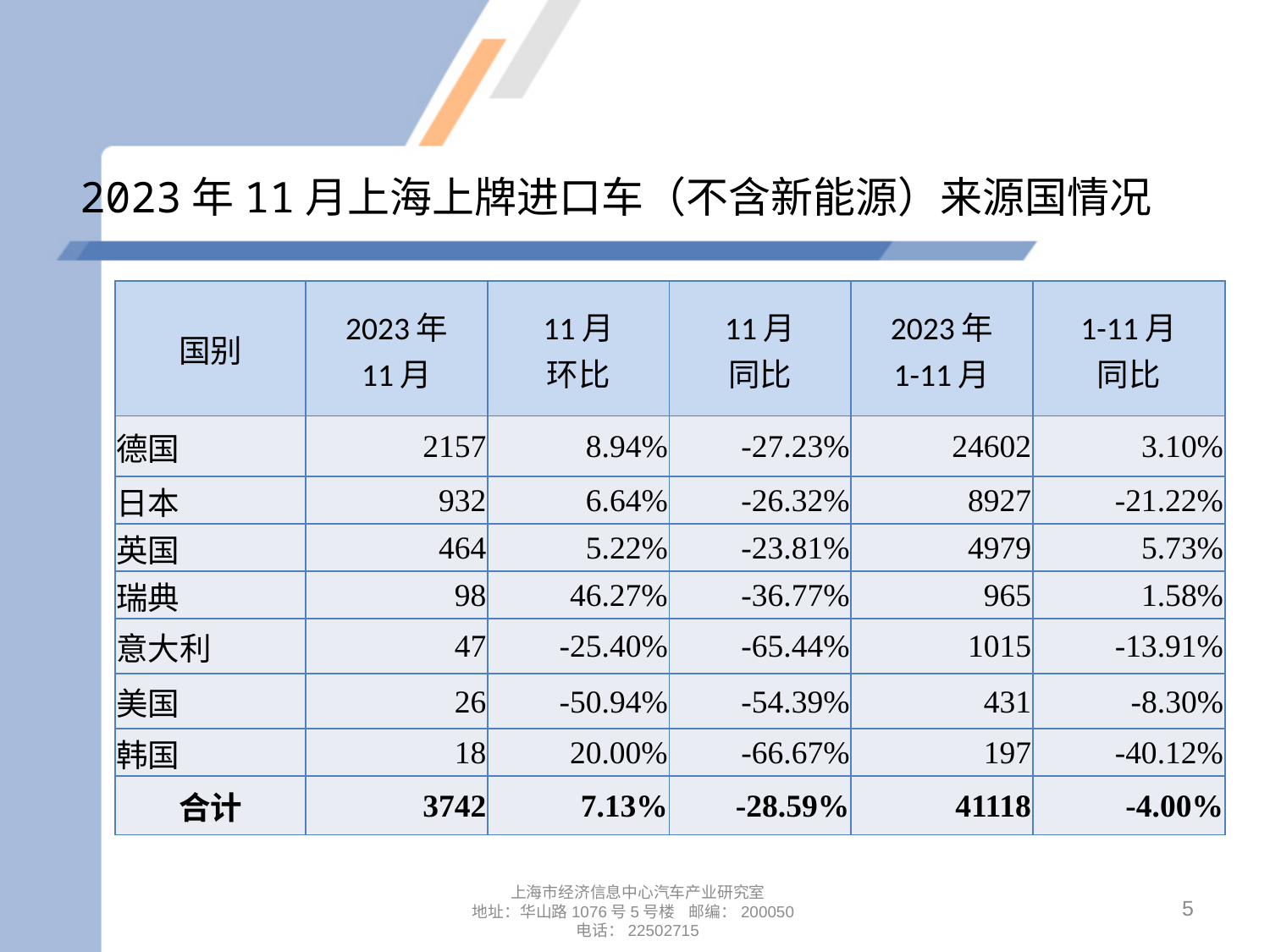

# 2023年11月上海上牌进口车（不含新能源）来源国情况
| 国别 | 2023年 11月 | 11月 环比 | 11月 同比 | 2023年 1-11月 | 1-11月 同比 |
| --- | --- | --- | --- | --- | --- |
| 德国 | 2157 | 8.94% | -27.23% | 24602 | 3.10% |
| 日本 | 932 | 6.64% | -26.32% | 8927 | -21.22% |
| 英国 | 464 | 5.22% | -23.81% | 4979 | 5.73% |
| 瑞典 | 98 | 46.27% | -36.77% | 965 | 1.58% |
| 意大利 | 47 | -25.40% | -65.44% | 1015 | -13.91% |
| 美国 | 26 | -50.94% | -54.39% | 431 | -8.30% |
| 韩国 | 18 | 20.00% | -66.67% | 197 | -40.12% |
| 合计 | 3742 | 7.13% | -28.59% | 41118 | -4.00% |

5
上海市经济信息中心汽车产业研究室
地址：华山路1076号5号楼    邮编：200050
电话：22502715